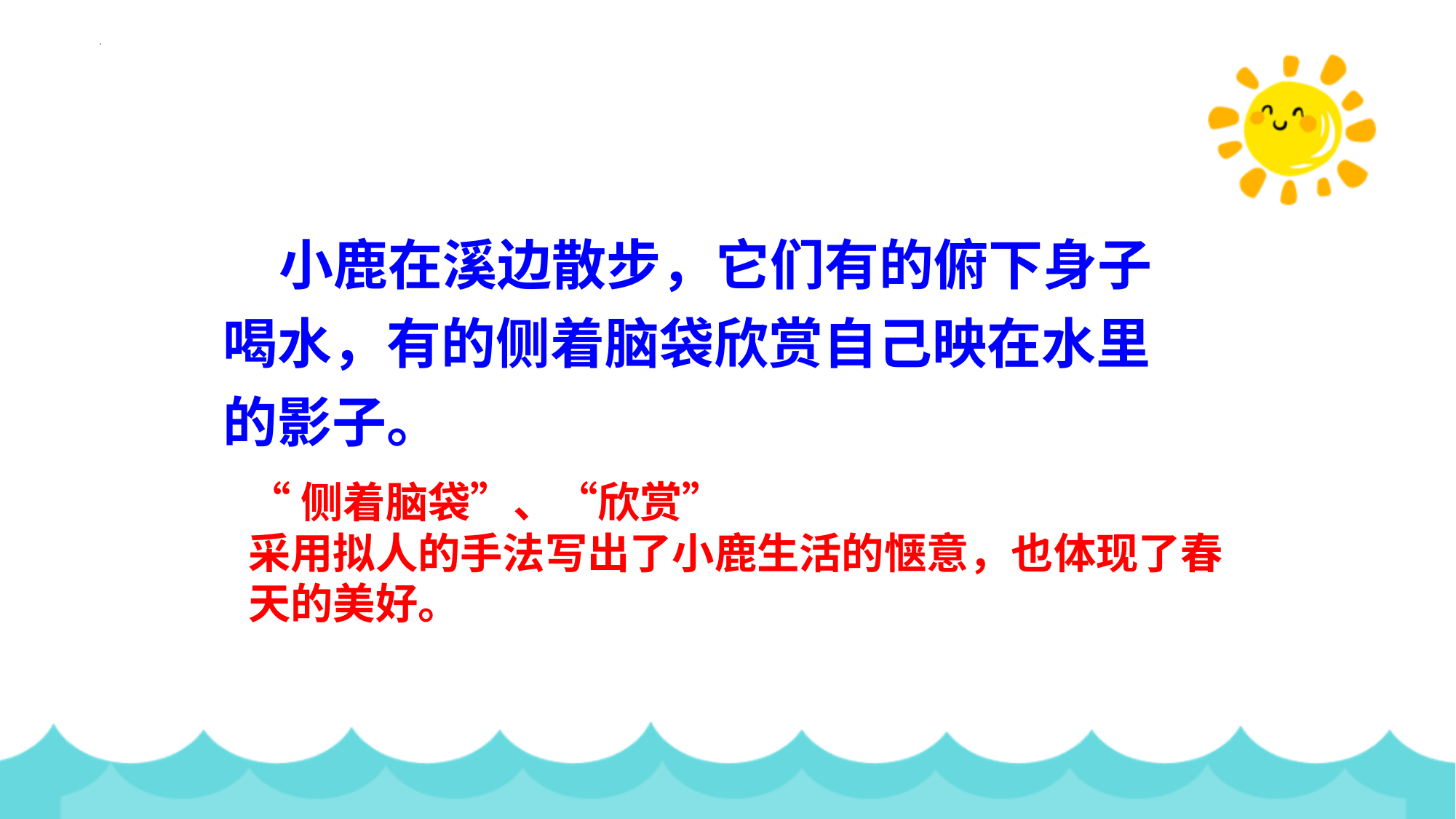

小鹿在溪边散步，它们有的俯下身子喝水，有的侧着脑袋欣赏自己映在水里的影子。
“侧着脑袋”、“欣赏”
采用拟人的手法写出了小鹿生活的惬意，也体现了春天的美好。